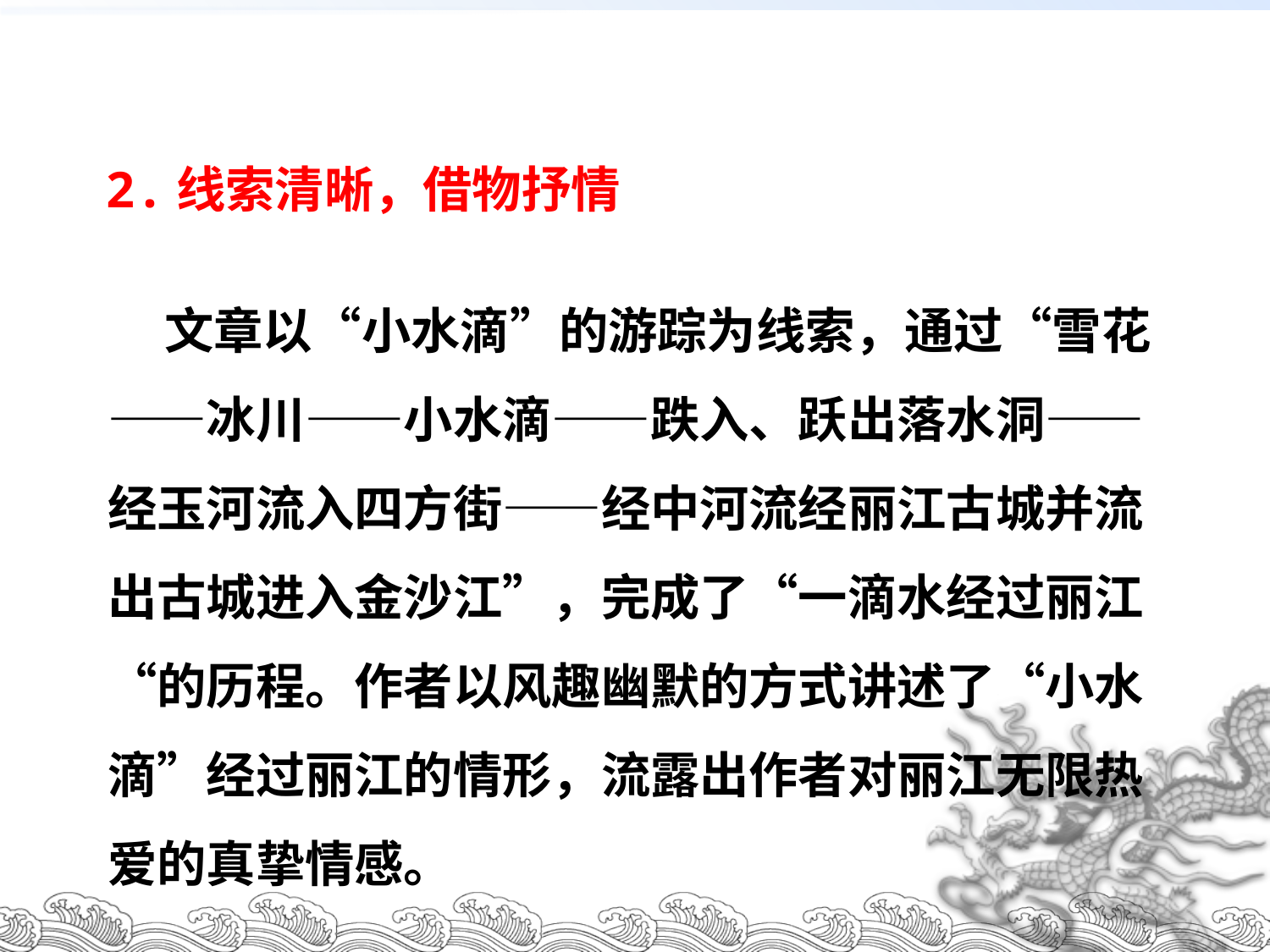

2.线索清晰，借物抒情
    文章以“小水滴”的游踪为线索，通过“雪花——冰川——小水滴——跌入、跃出落水洞——经玉河流入四方街——经中河流经丽江古城并流出古城进入金沙江”，完成了“一滴水经过丽江“的历程。作者以风趣幽默的方式讲述了“小水滴”经过丽江的情形，流露出作者对丽江无限热爱的真挚情感。